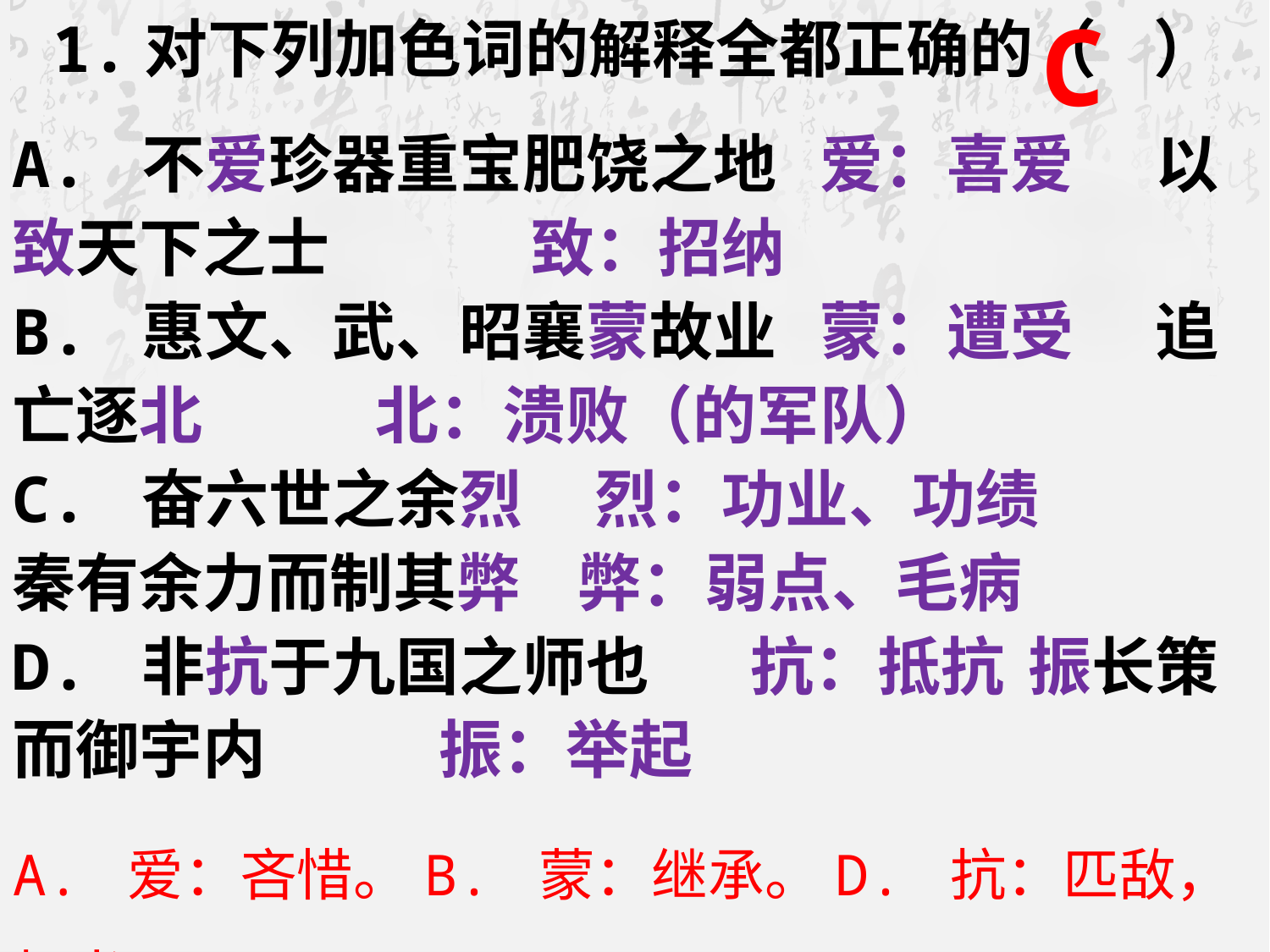

C
# 1.对下列加色词的解释全都正确的（    ）
A. 不爱珍器重宝肥饶之地   爱：喜爱 	以致天下之士              致：招纳
B. 惠文、武、昭襄蒙故业   蒙：遭受	追亡逐北            北：溃败（的军队）
C. 奋六世之余烈     烈：功业、功绩	 秦有余力而制其弊    弊：弱点、毛病
D. 非抗于九国之师也       抗：抵抗	振长策而御宇内            振：举起
A. 爱：吝惜。B. 蒙：继承。D. 抗：匹敌，相当。